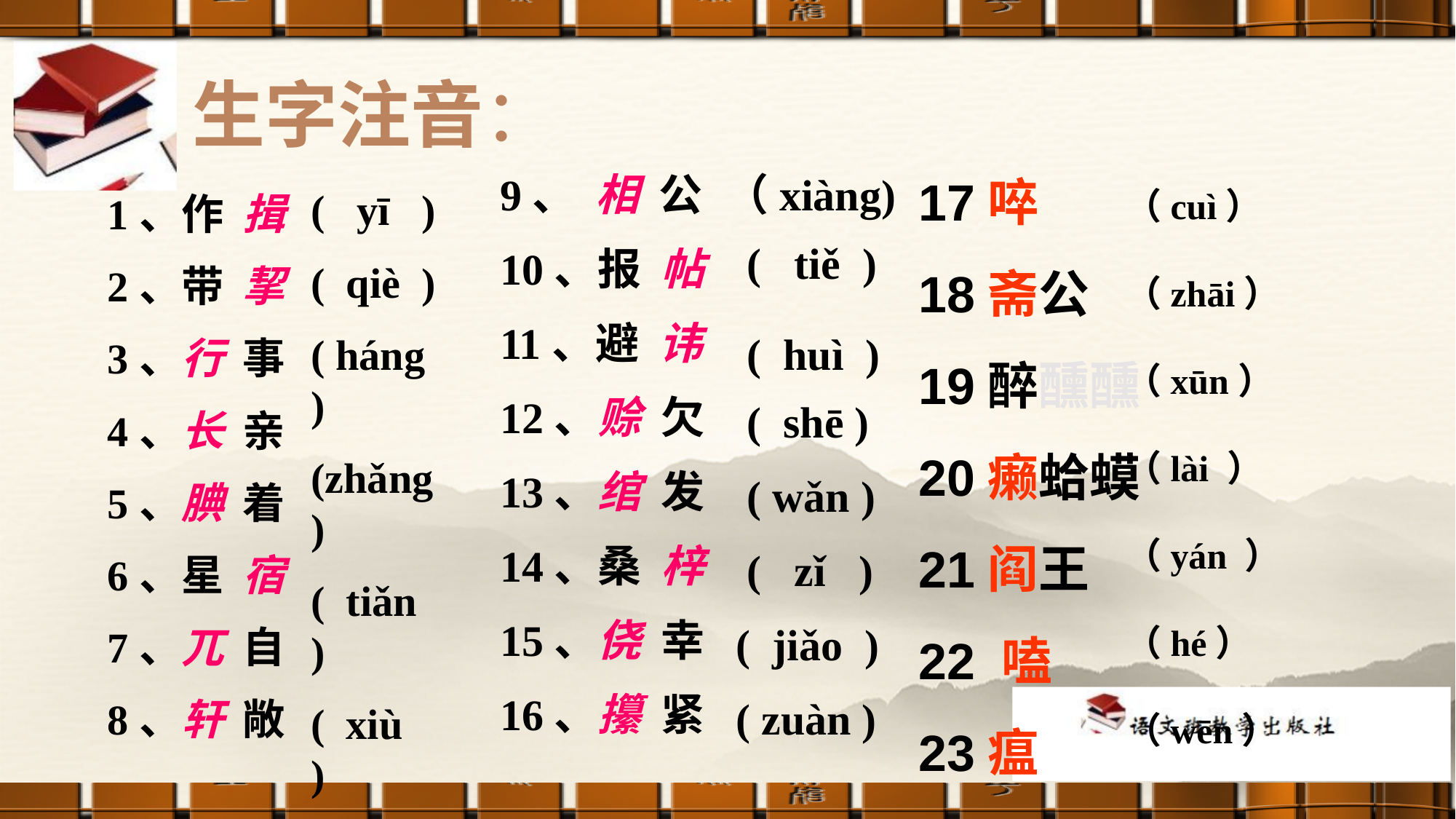

生字注音：
17啐
18斋公
19醉醺醺
20癞蛤蟆
21阎王
22 嗑
23瘟
（cuì）
（zhāi）
（xūn）
（lài ）
（yán ）
（hé）
（wēn）
9、  相  公
10、报  帖
11、避  讳
12、赊  欠
13、绾  发
14、桑  梓
15、侥  幸
16、攥  紧
（xiàng)
  (   tiě  )
  (  huì  )
  (  shē )
  ( wǎn )
  (   zǐ   )
 (  jiǎo  )
 ( zuàn )
(   yī   )
(  qiè  )
( háng )
(zhǎng)
(  tiǎn  )
(  xiù   )
 (  wù  )
( xuān )
1、作  揖
2、带  挈
3、行  事
4、长  亲
5、腆  着
6、星  宿
7、兀  自
8、轩  敞
#